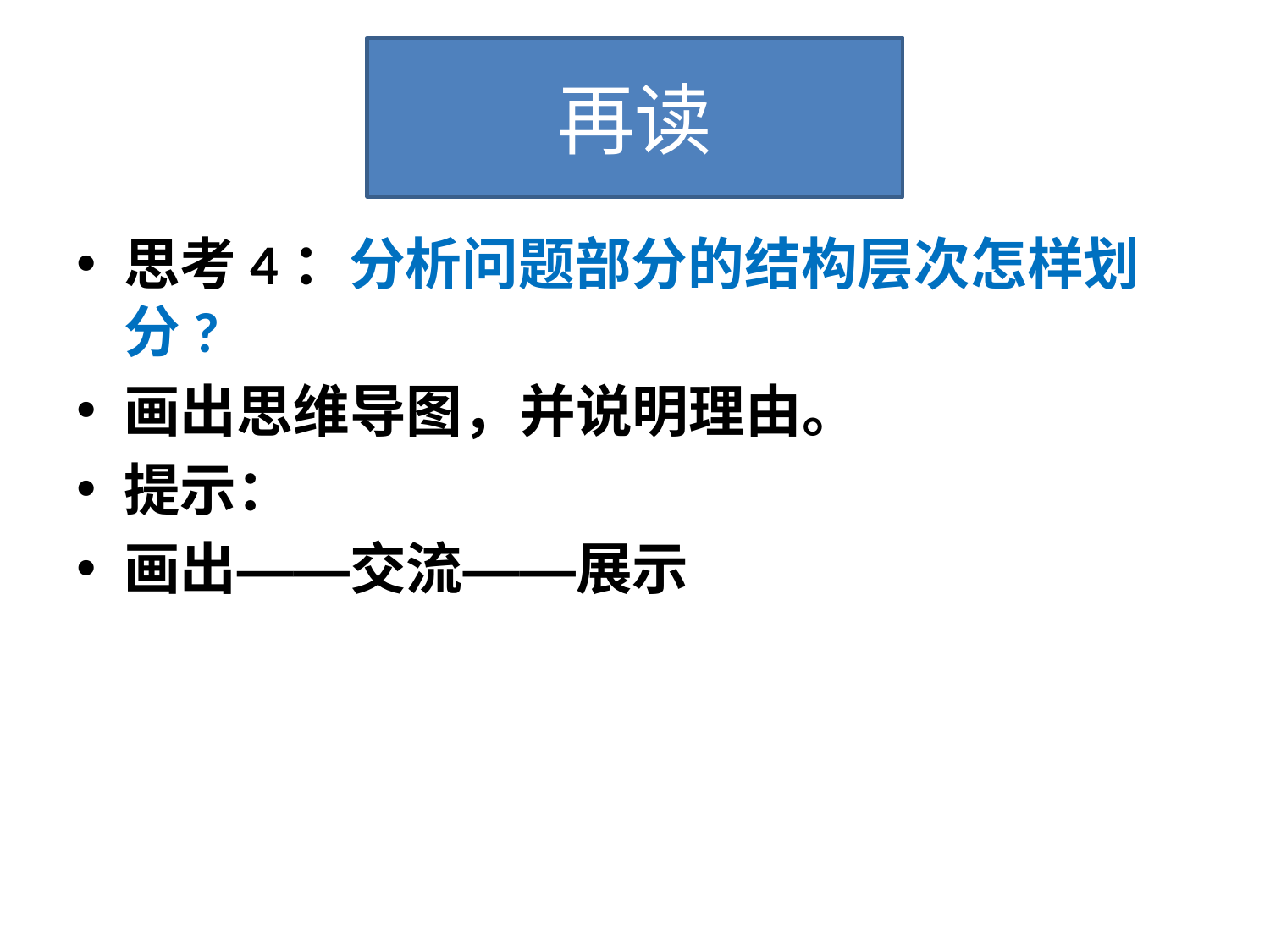

# 再读
思考4：分析问题部分的结构层次怎样划分?
画出思维导图，并说明理由。
提示：
画出——交流——展示